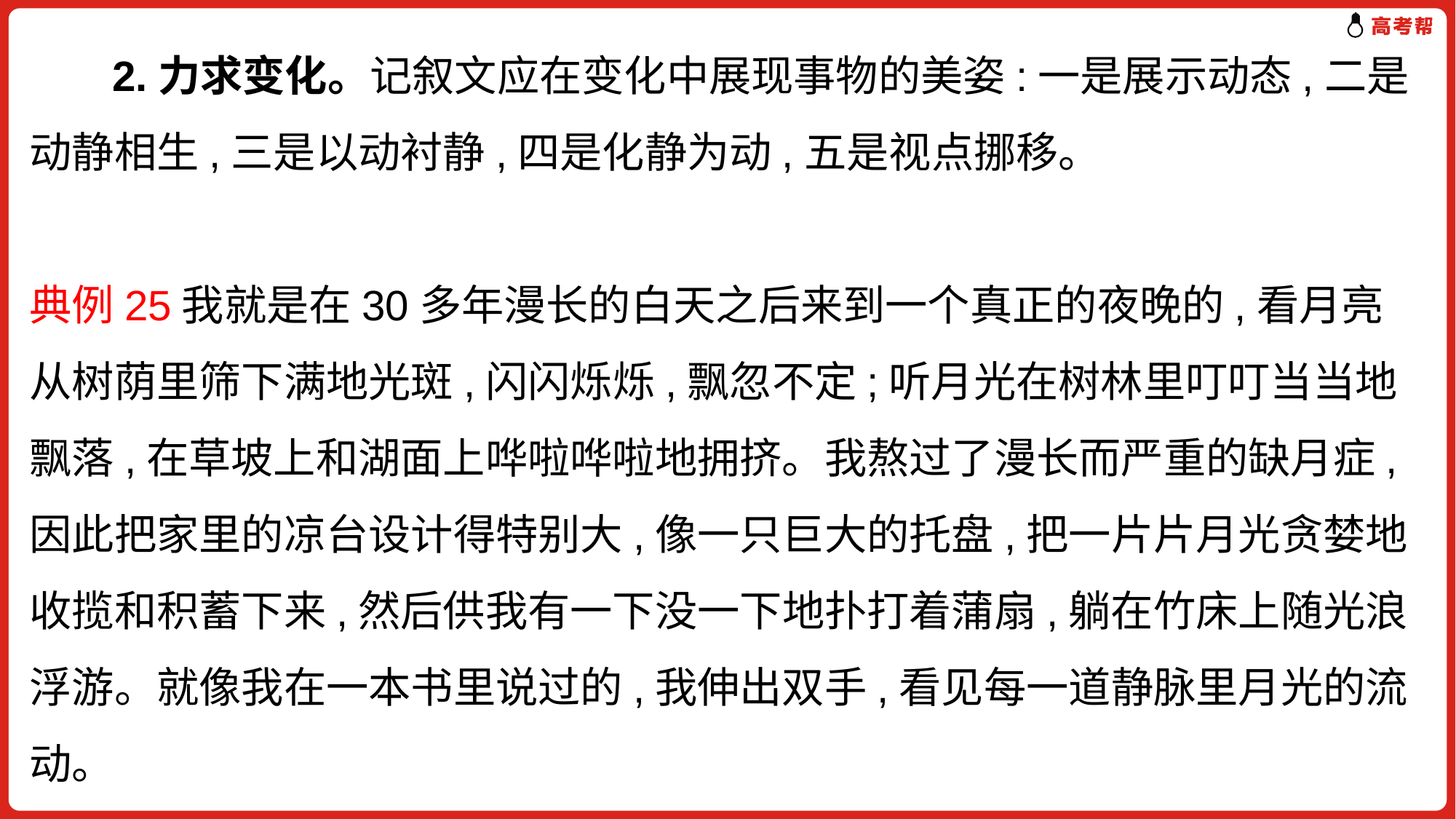

2.力求变化。记叙文应在变化中展现事物的美姿:一是展示动态,二是动静相生,三是以动衬静,四是化静为动,五是视点挪移。

典例25我就是在30多年漫长的白天之后来到一个真正的夜晚的,看月亮从树荫里筛下满地光斑,闪闪烁烁,飘忽不定;听月光在树林里叮叮当当地飘落,在草坡上和湖面上哗啦哗啦地拥挤。我熬过了漫长而严重的缺月症,因此把家里的凉台设计得特别大,像一只巨大的托盘,把一片片月光贪婪地收揽和积蓄下来,然后供我有一下没一下地扑打着蒲扇,躺在竹床上随光浪浮游。就像我在一本书里说过的,我伸出双手,看见每一道静脉里月光的流动。
 (韩少功《夜晚》)